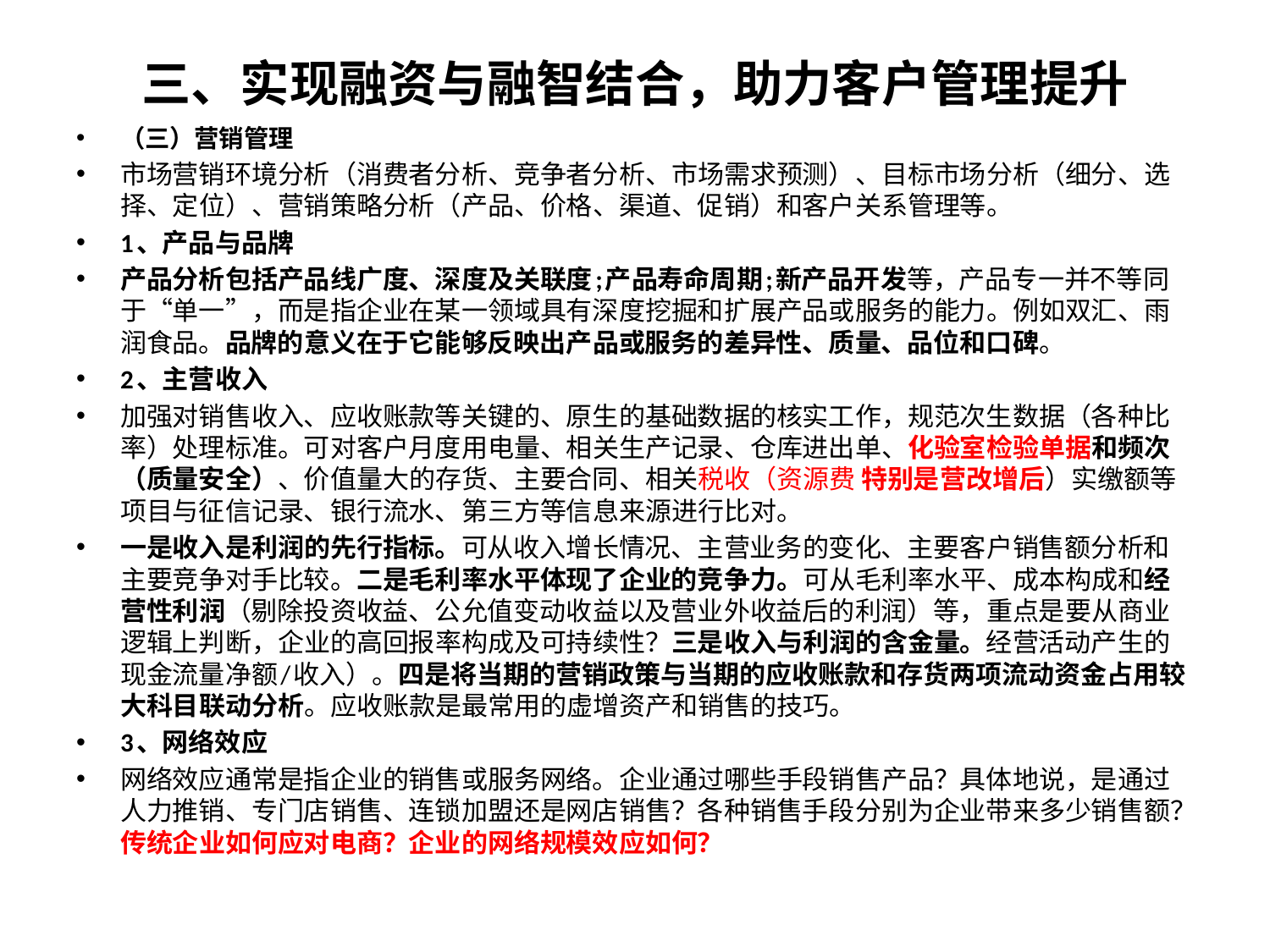

# 三、实现融资与融智结合，助力客户管理提升
（三）营销管理
市场营销环境分析（消费者分析、竞争者分析、市场需求预测）、目标市场分析（细分、选择、定位）、营销策略分析（产品、价格、渠道、促销）和客户关系管理等。
1、产品与品牌
产品分析包括产品线广度、深度及关联度;产品寿命周期;新产品开发等，产品专一并不等同于“单一”，而是指企业在某一领域具有深度挖掘和扩展产品或服务的能力。例如双汇、雨润食品。品牌的意义在于它能够反映出产品或服务的差异性、质量、品位和口碑。
2、主营收入
加强对销售收入、应收账款等关键的、原生的基础数据的核实工作，规范次生数据（各种比率）处理标准。可对客户月度用电量、相关生产记录、仓库进出单、化验室检验单据和频次（质量安全）、价值量大的存货、主要合同、相关税收（资源费 特别是营改增后）实缴额等项目与征信记录、银行流水、第三方等信息来源进行比对。
一是收入是利润的先行指标。可从收入增长情况、主营业务的变化、主要客户销售额分析和主要竞争对手比较。二是毛利率水平体现了企业的竞争力。可从毛利率水平、成本构成和经营性利润（剔除投资收益、公允值变动收益以及营业外收益后的利润）等，重点是要从商业逻辑上判断，企业的高回报率构成及可持续性？三是收入与利润的含金量。经营活动产生的现金流量净额/收入）。四是将当期的营销政策与当期的应收账款和存货两项流动资金占用较大科目联动分析。应收账款是最常用的虚增资产和销售的技巧。
3、网络效应
网络效应通常是指企业的销售或服务网络。企业通过哪些手段销售产品？具体地说，是通过人力推销、专门店销售、连锁加盟还是网店销售？各种销售手段分别为企业带来多少销售额？传统企业如何应对电商？企业的网络规模效应如何？